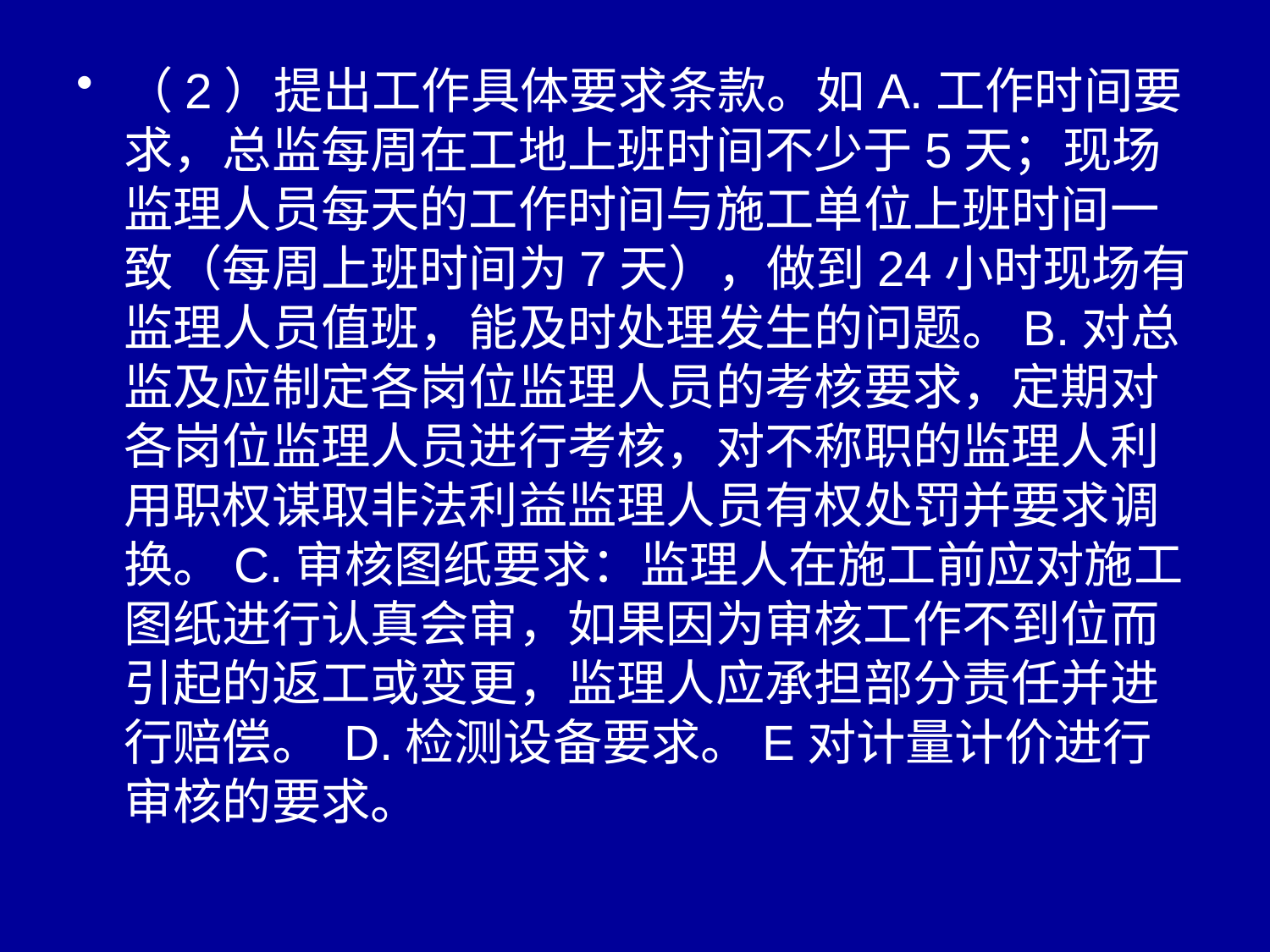

（2）提出工作具体要求条款。如A.工作时间要求，总监每周在工地上班时间不少于5天；现场监理人员每天的工作时间与施工单位上班时间一致（每周上班时间为7天），做到24小时现场有监理人员值班，能及时处理发生的问题。B.对总监及应制定各岗位监理人员的考核要求，定期对各岗位监理人员进行考核，对不称职的监理人利用职权谋取非法利益监理人员有权处罚并要求调换。C.审核图纸要求：监理人在施工前应对施工图纸进行认真会审，如果因为审核工作不到位而引起的返工或变更，监理人应承担部分责任并进行赔偿。 D.检测设备要求。E对计量计价进行审核的要求。